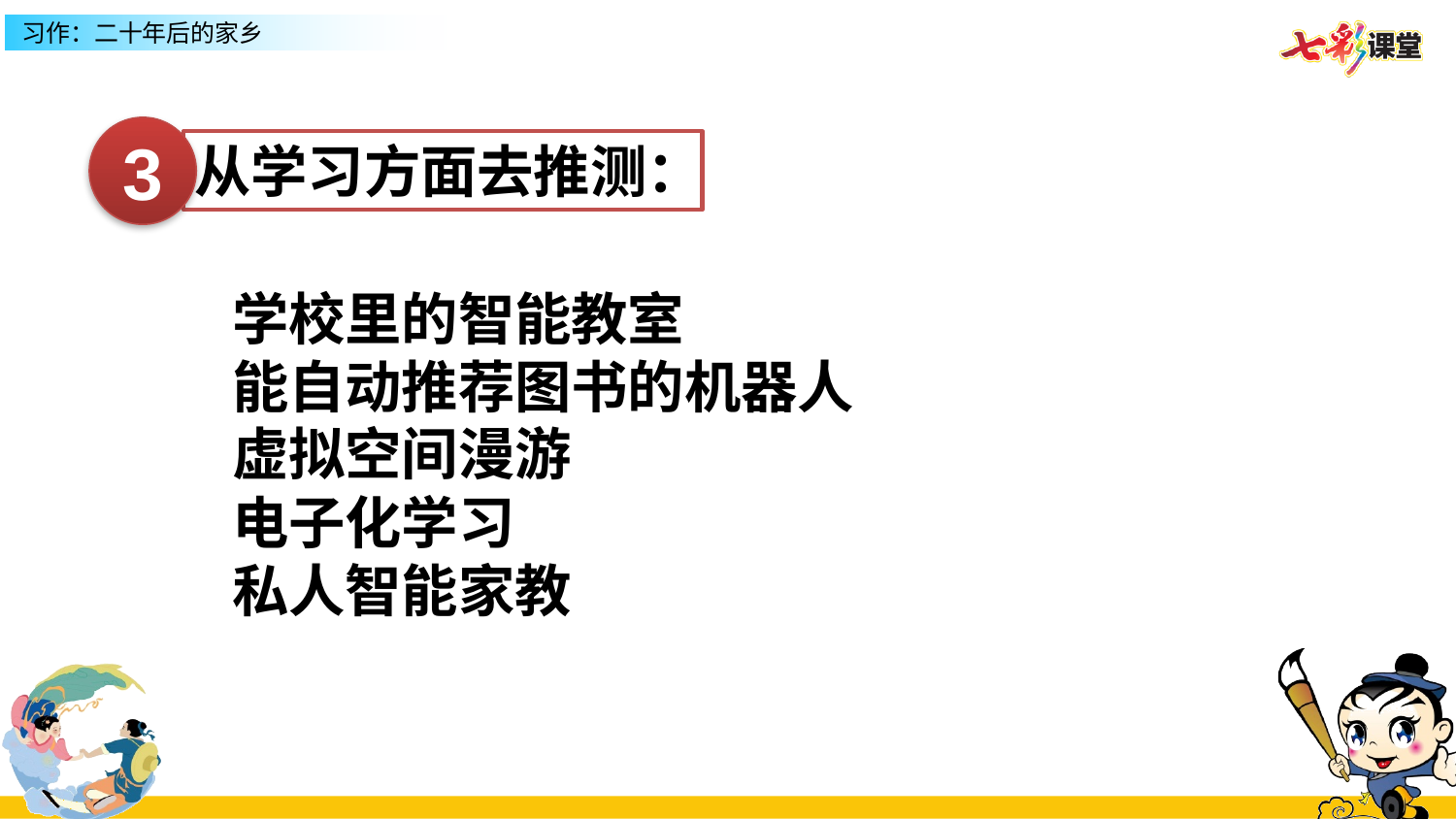

3
从学习方面去推测：
学校里的智能教室
能自动推荐图书的机器人
虚拟空间漫游
电子化学习
私人智能家教